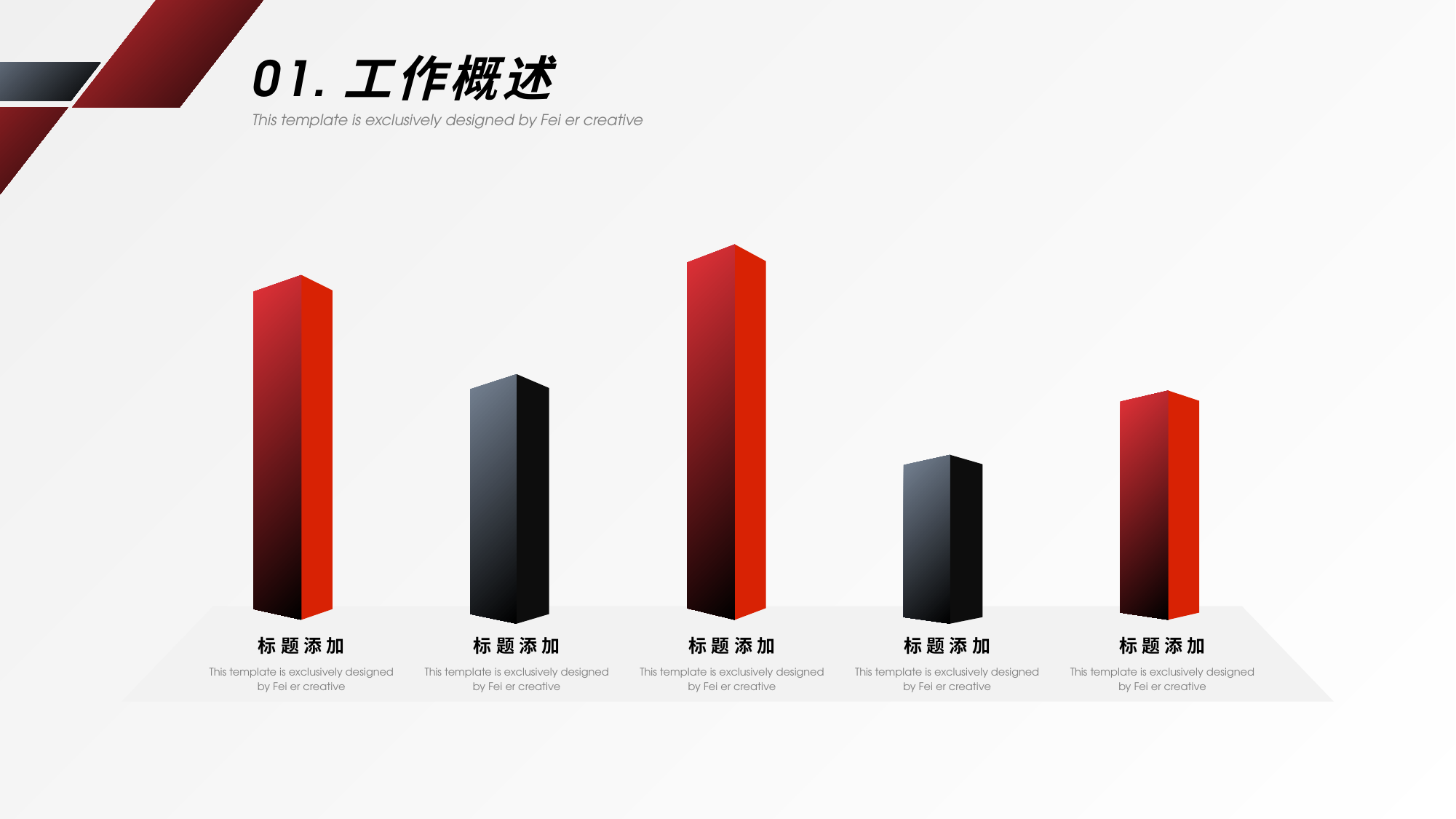

01.工作概述
This template is exclusively designed by Fei er creative

标题添加
This template is exclusively designed by Fei er creative
标题添加
This template is exclusively designed by Fei er creative
标题添加
This template is exclusively designed by Fei er creative
标题添加
This template is exclusively designed by Fei er creative
标题添加
This template is exclusively designed by Fei er creative